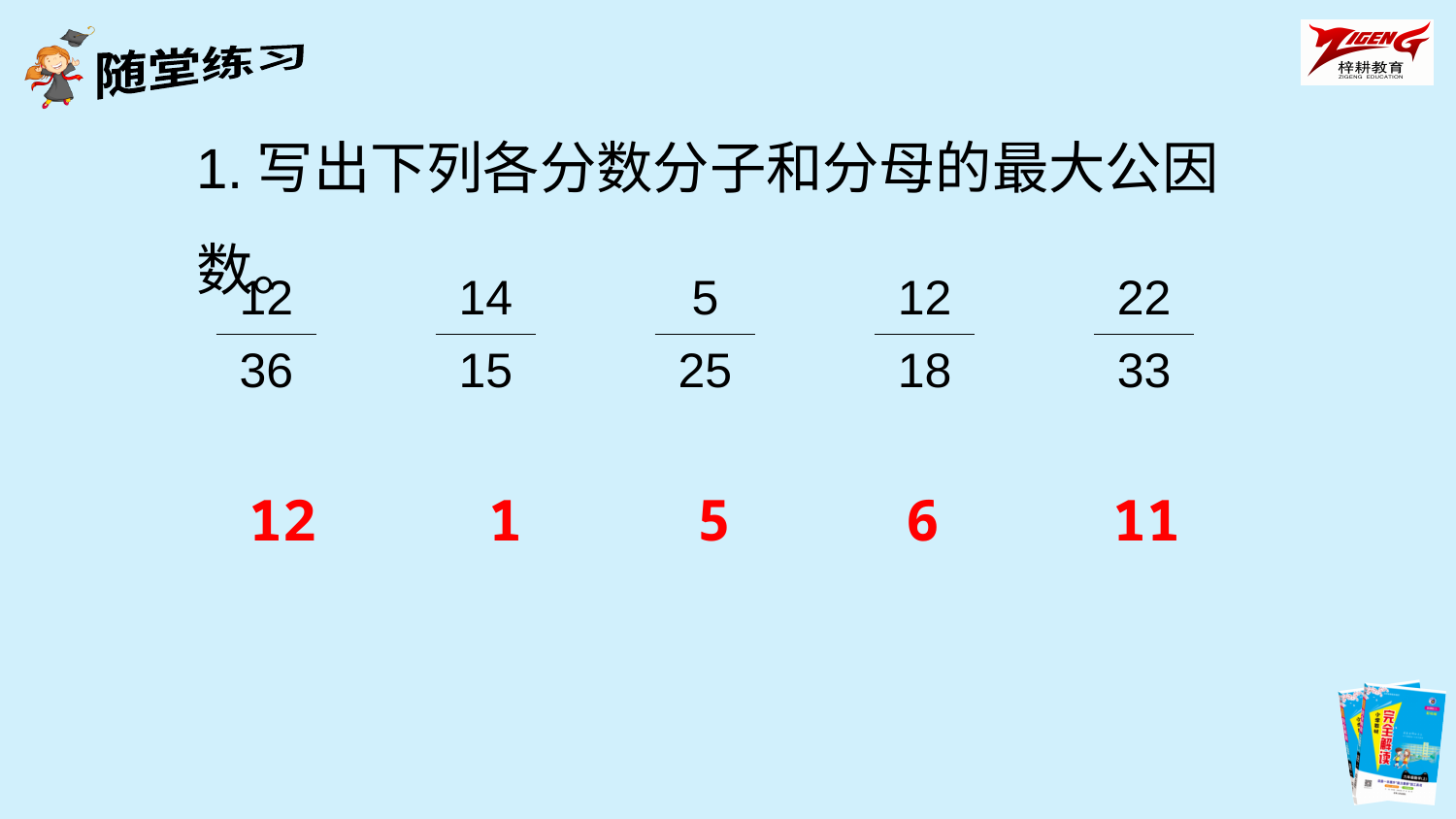

1.写出下列各分数分子和分母的最大公因数。
| 12 |
| --- |
| 36 |
| 14 |
| --- |
| 15 |
| 5 |
| --- |
| 25 |
| 12 |
| --- |
| 18 |
| 22 |
| --- |
| 33 |
12
1
5
6
11